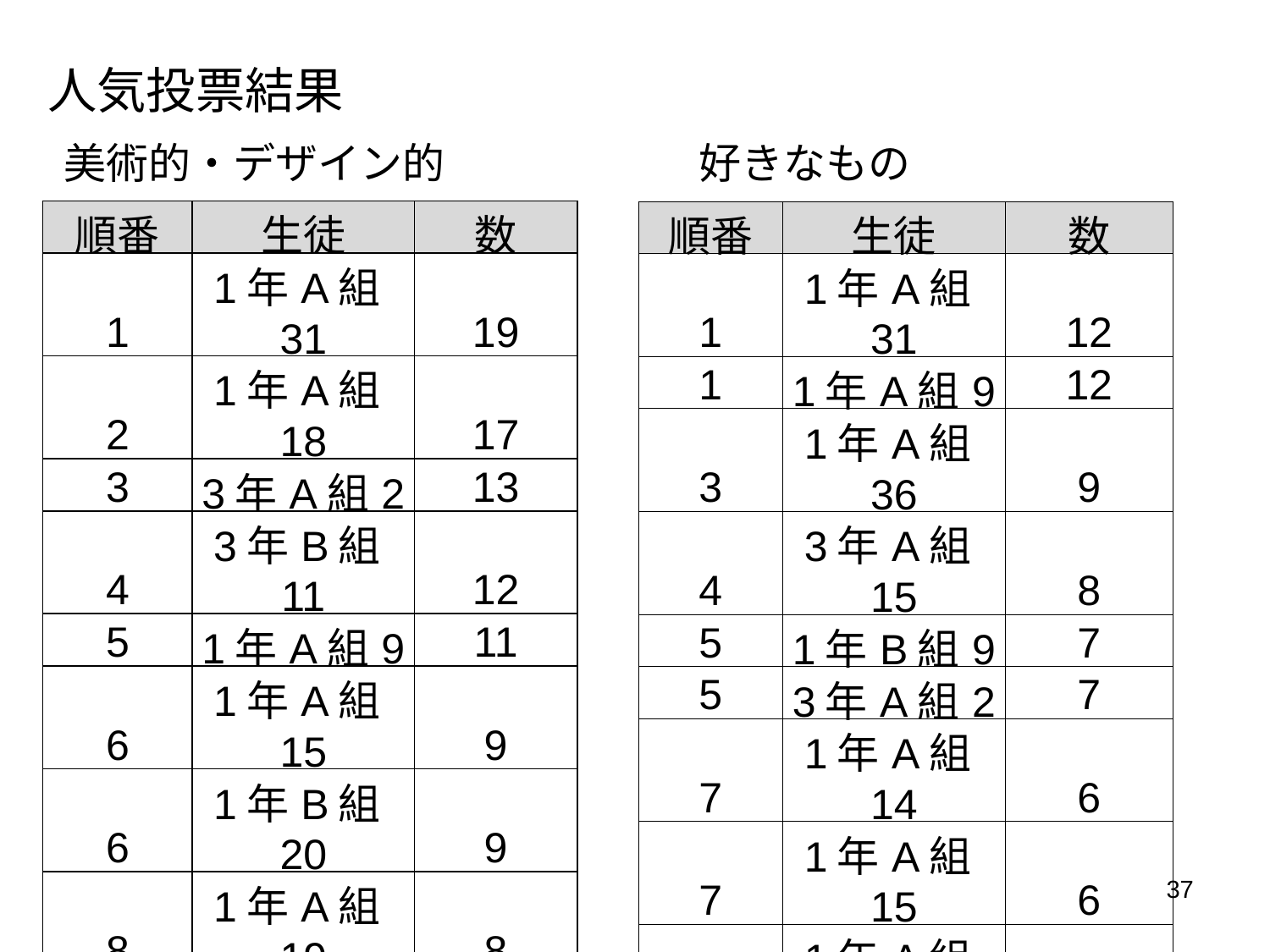

# 人気投票結果
美術的・デザイン的		好きなもの
| 順番 | 生徒 | 数 |
| --- | --- | --- |
| 1 | 1年A組31 | 19 |
| 2 | 1年A組18 | 17 |
| 3 | 3年A組2 | 13 |
| 4 | 3年B組11 | 12 |
| 5 | 1年A組9 | 11 |
| 6 | 1年A組15 | 9 |
| 6 | 1年B組20 | 9 |
| 8 | 1年A組19 | 8 |
| 9 | 1年A組5 | 7 |
| 9 | 1年B組37 | 7 |
| 順番 | 生徒 | 数 |
| --- | --- | --- |
| 1 | 1年A組31 | 12 |
| 1 | 1年A組9 | 12 |
| 3 | 1年A組36 | 9 |
| 4 | 3年A組15 | 8 |
| 5 | 1年B組9 | 7 |
| 5 | 3年A組2 | 7 |
| 7 | 1年A組14 | 6 |
| 7 | 1年A組15 | 6 |
| 7 | 1年A組40 | 6 |
| 7 | 1年B組17 | 6 |
| 7 | 1年B組29 | 6 |

37